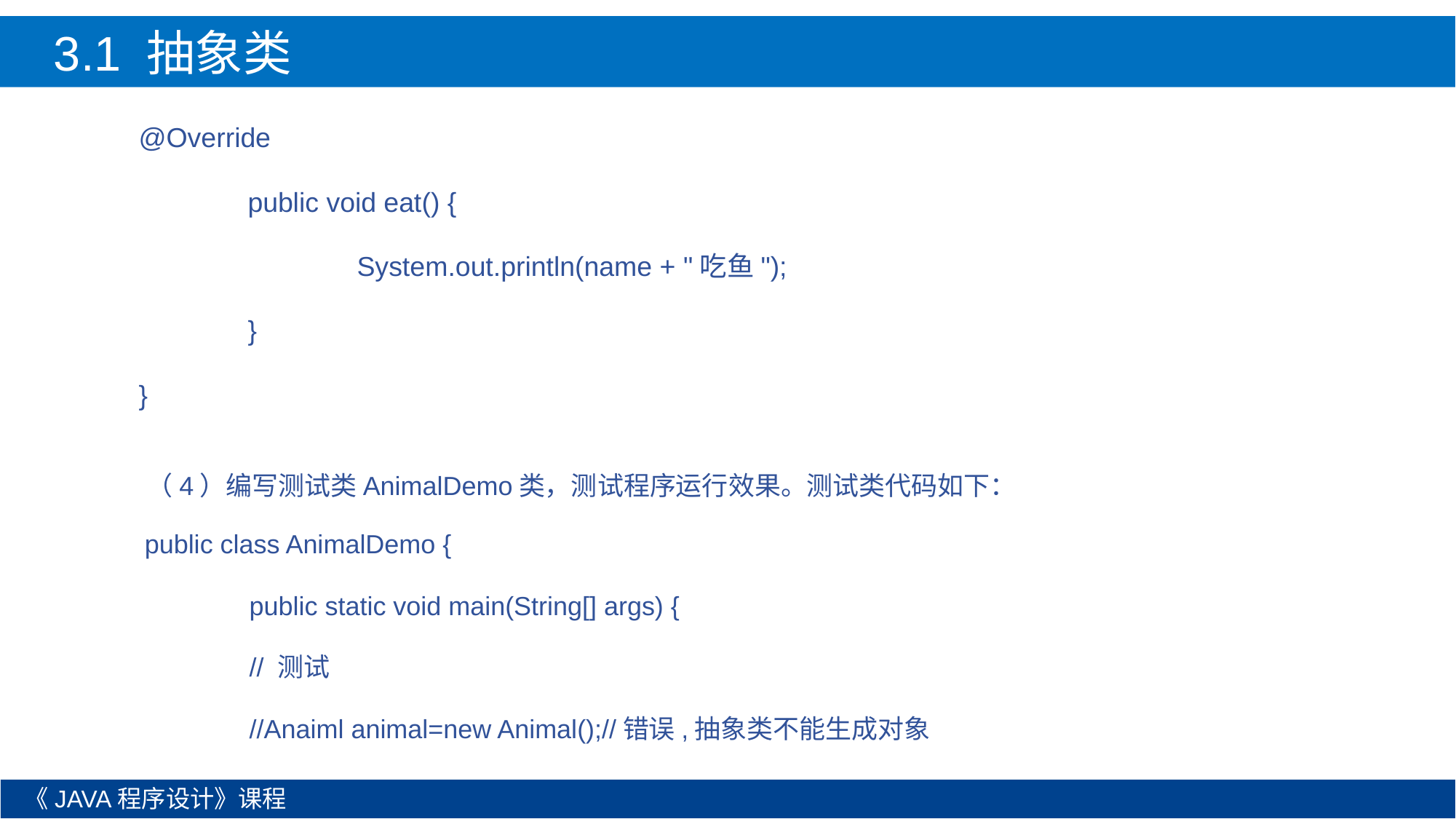

3.1 抽象类
@Override
	public void eat() {
		System.out.println(name + "吃鱼");
	}
}
（4）编写测试类AnimalDemo类，测试程序运行效果。测试类代码如下：
public class AnimalDemo {
	public static void main(String[] args) {
		// 测试
		//Anaiml animal=new Animal();//错误,抽象类不能生成对象
《JAVA程序设计》课程